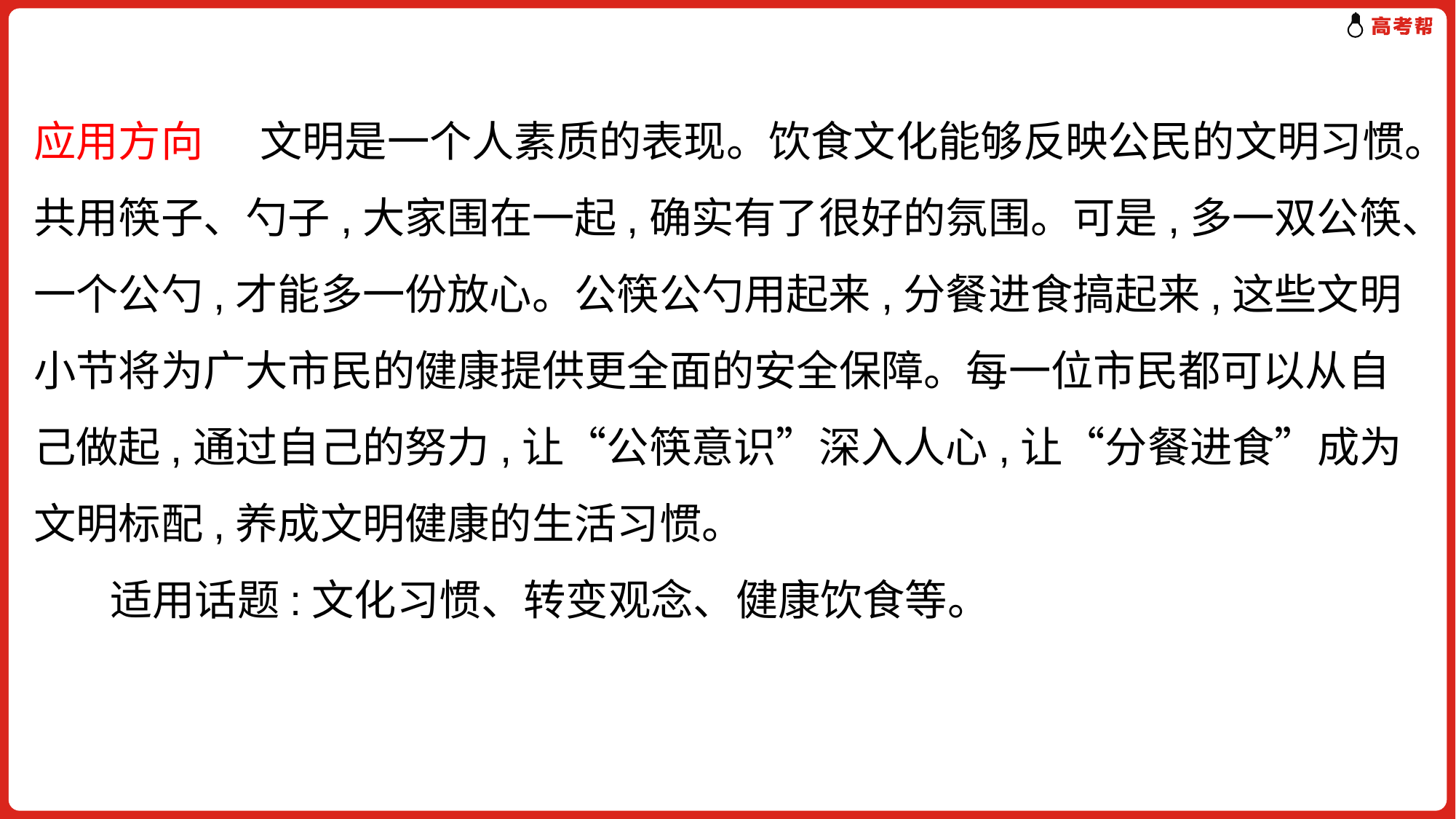

应用方向      文明是一个人素质的表现。饮食文化能够反映公民的文明习惯。共用筷子、勺子,大家围在一起,确实有了很好的氛围。可是,多一双公筷、一个公勺,才能多一份放心。公筷公勺用起来,分餐进食搞起来,这些文明小节将为广大市民的健康提供更全面的安全保障。每一位市民都可以从自己做起,通过自己的努力,让“公筷意识”深入人心,让“分餐进食”成为文明标配,养成文明健康的生活习惯。
       适用话题:文化习惯、转变观念、健康饮食等。